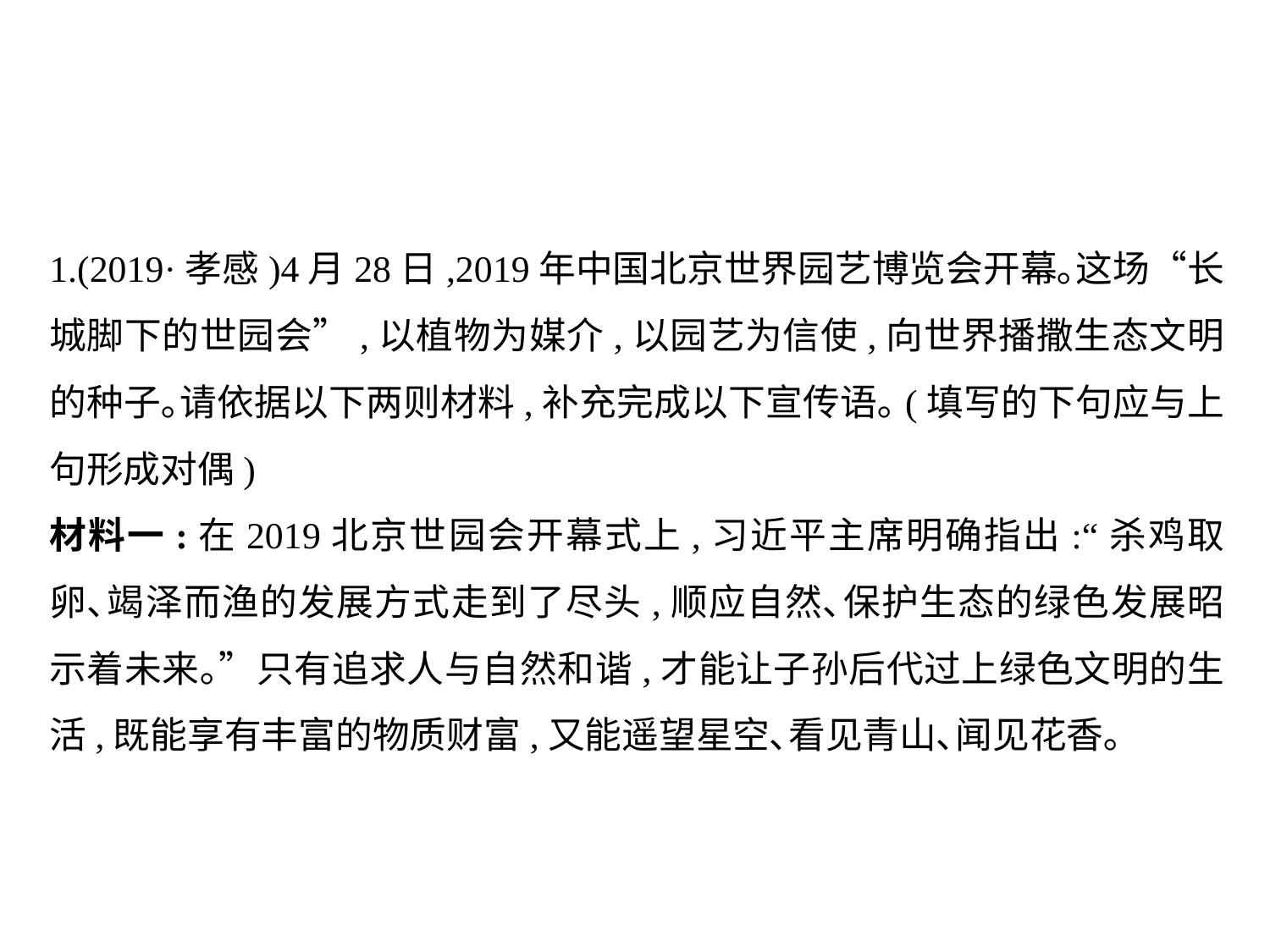

1.(2019·孝感)4月28日,2019年中国北京世界园艺博览会开幕｡这场“长城脚下的世园会”,以植物为媒介,以园艺为信使,向世界播撒生态文明的种子｡请依据以下两则材料,补充完成以下宣传语｡(填写的下句应与上句形成对偶)
材料一:在2019北京世园会开幕式上,习近平主席明确指出:“杀鸡取卵､竭泽而渔的发展方式走到了尽头,顺应自然､保护生态的绿色发展昭示着未来｡”只有追求人与自然和谐,才能让子孙后代过上绿色文明的生活,既能享有丰富的物质财富,又能遥望星空､看见青山､闻见花香｡